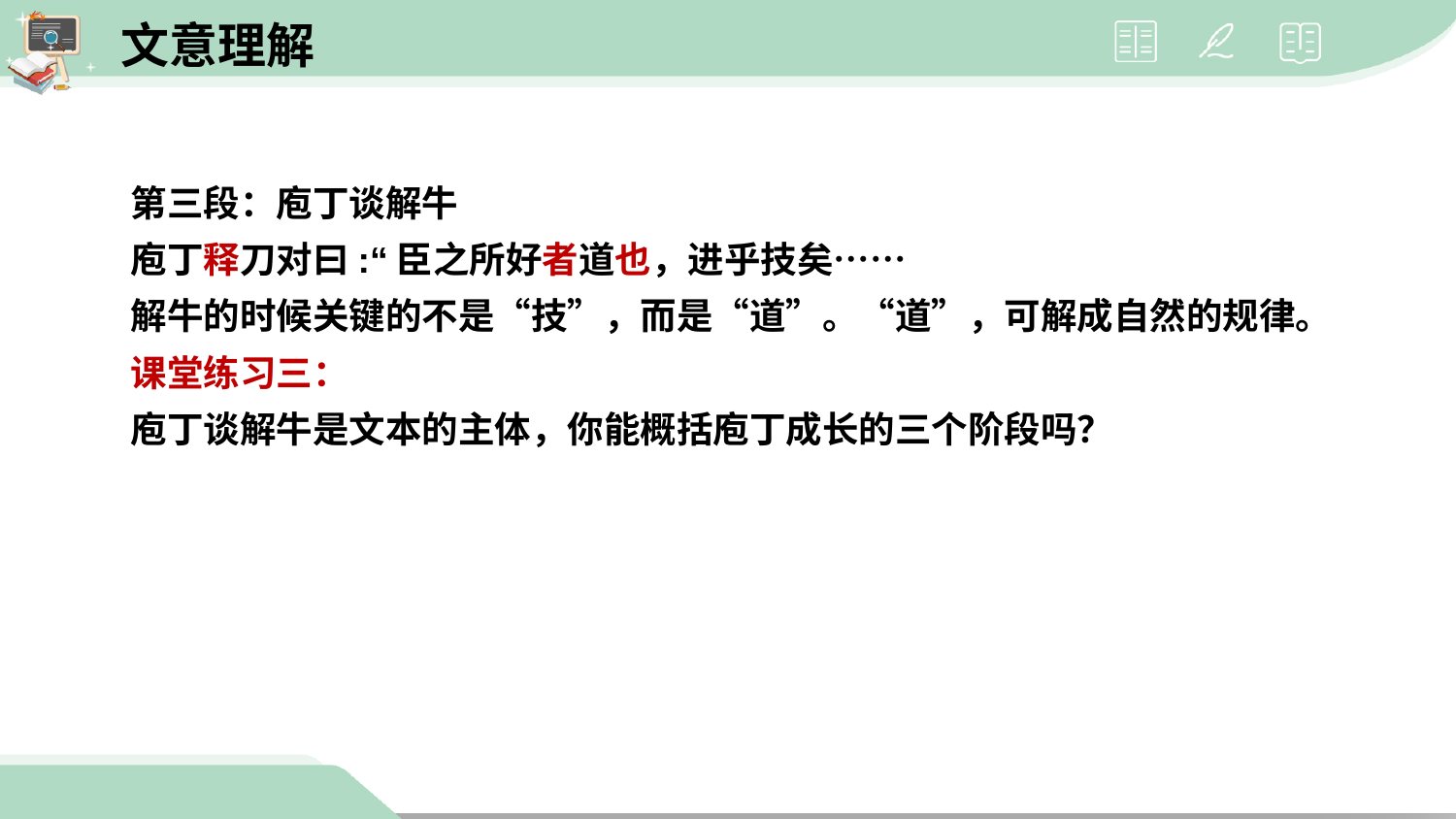

文意理解
   第三段：庖丁谈解牛
   庖丁释刀对曰:“臣之所好者道也，进乎技矣……
   解牛的时候关键的不是“技”，而是“道”。“道”，可解成自然的规律。
   课堂练习三：
   庖丁谈解牛是文本的主体，你能概括庖丁成长的三个阶段吗？